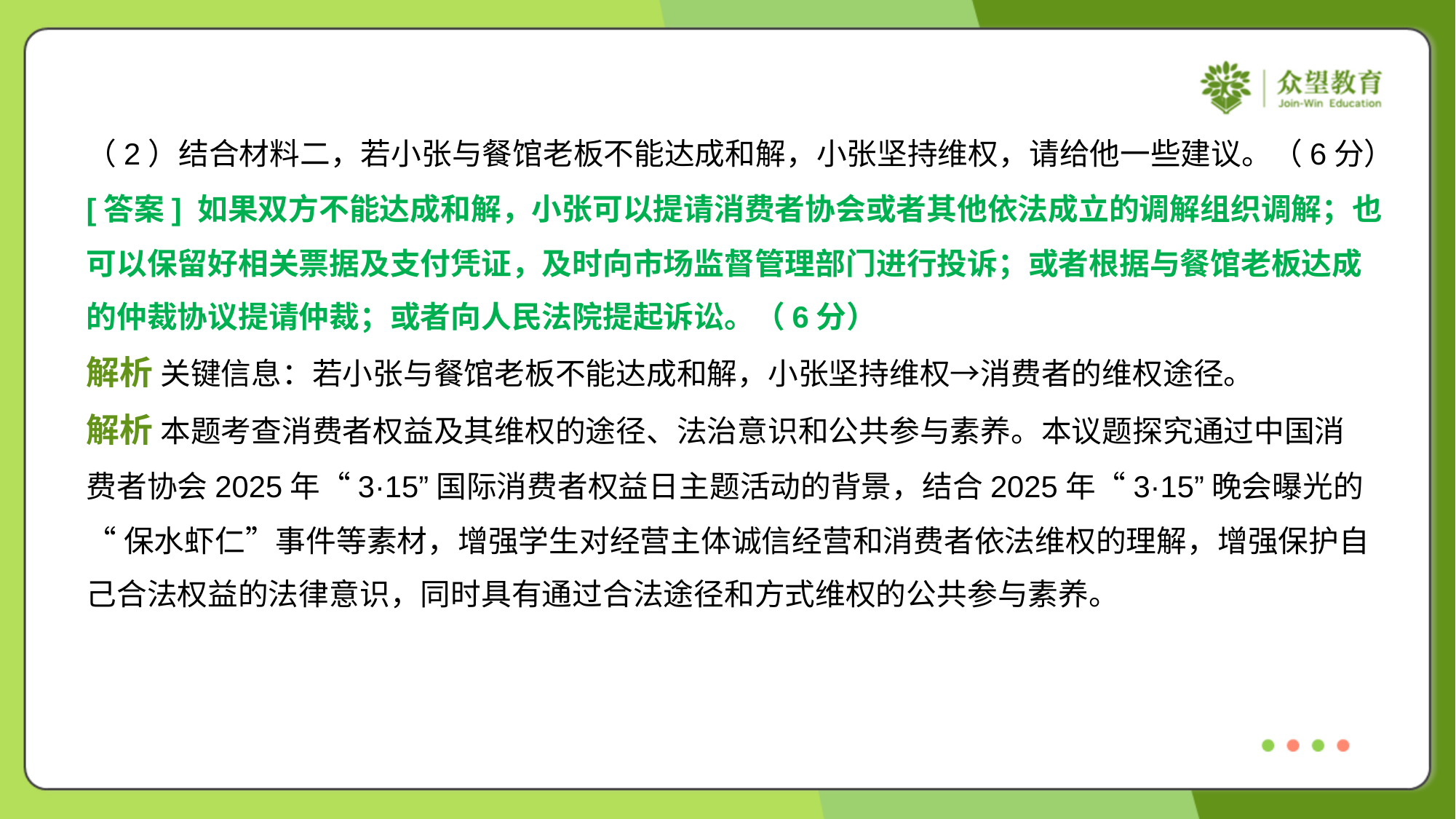

（2）结合材料二，若小张与餐馆老板不能达成和解，小张坚持维权，请给他一些建议。（6分）
[答案] 如果双方不能达成和解，小张可以提请消费者协会或者其他依法成立的调解组织调解；也
可以保留好相关票据及支付凭证，及时向市场监督管理部门进行投诉；或者根据与餐馆老板达成
的仲裁协议提请仲裁；或者向人民法院提起诉讼。（6分）
解析 关键信息：若小张与餐馆老板不能达成和解，小张坚持维权→消费者的维权途径。
解析 本题考查消费者权益及其维权的途径、法治意识和公共参与素养。本议题探究通过中国消
费者协会2025年“3·15”国际消费者权益日主题活动的背景，结合2025年“3·15”晚会曝光的
“保水虾仁”事件等素材，增强学生对经营主体诚信经营和消费者依法维权的理解，增强保护自
己合法权益的法律意识，同时具有通过合法途径和方式维权的公共参与素养。